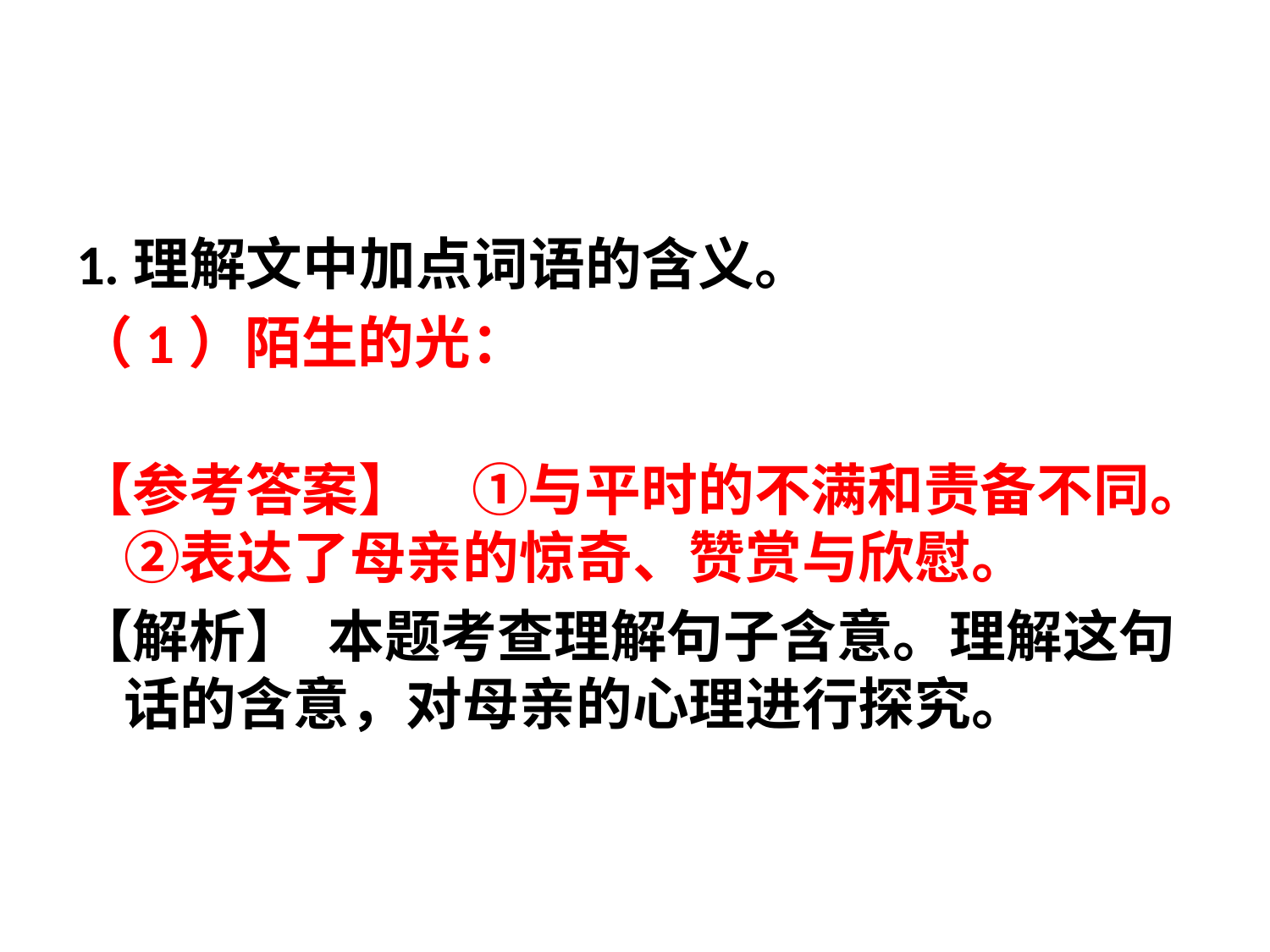

#
1.理解文中加点词语的含义。
（1）陌生的光：
【参考答案】　①与平时的不满和责备不同。②表达了母亲的惊奇、赞赏与欣慰。
【解析】  本题考查理解句子含意。理解这句话的含意，对母亲的心理进行探究。